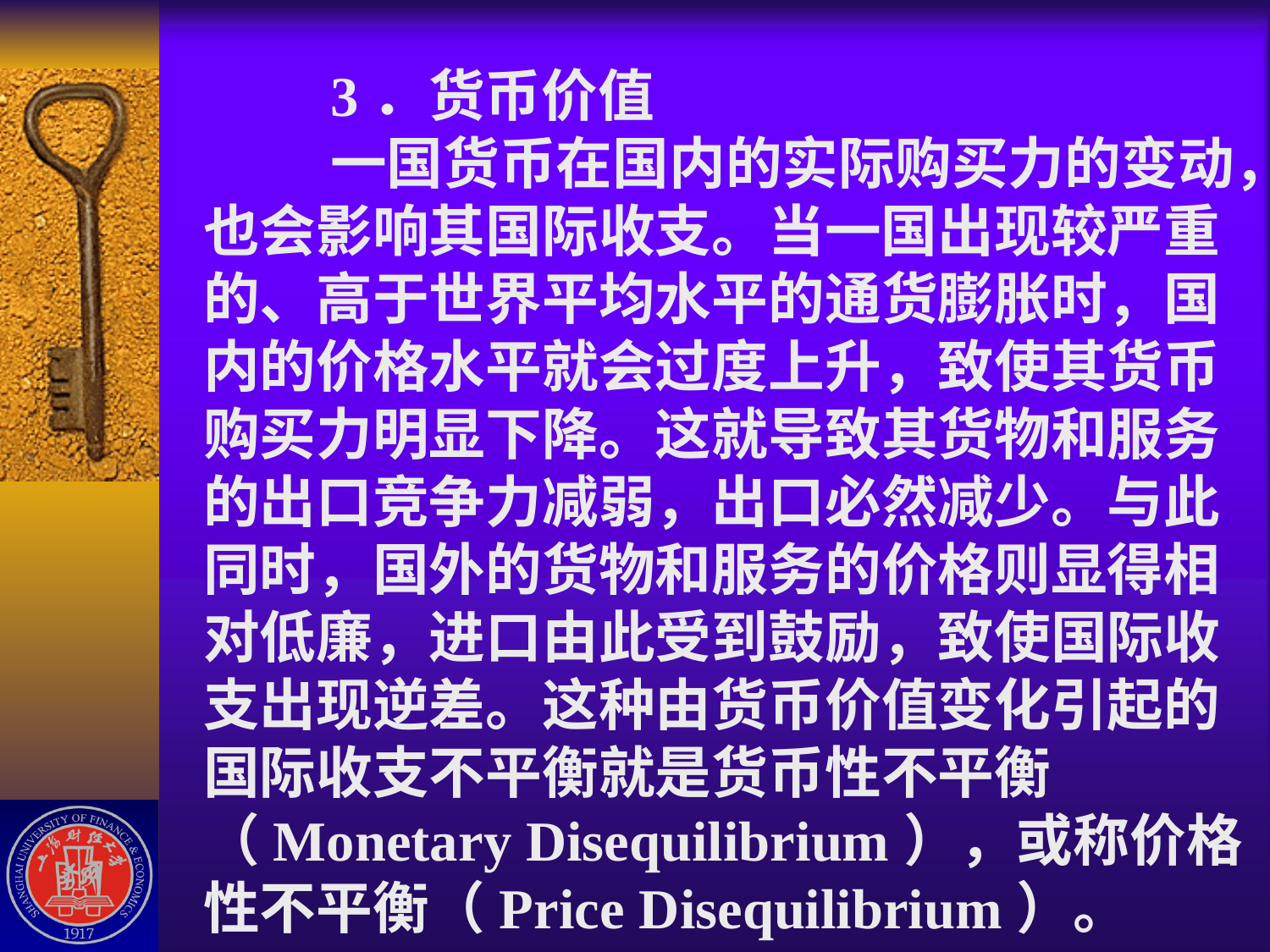

# 3．货币价值 一国货币在国内的实际购买力的变动，也会影响其国际收支。当一国出现较严重的、高于世界平均水平的通货膨胀时，国内的价格水平就会过度上升，致使其货币购买力明显下降。这就导致其货物和服务的出口竞争力减弱，出口必然减少。与此同时，国外的货物和服务的价格则显得相对低廉，进口由此受到鼓励，致使国际收支出现逆差。这种由货币价值变化引起的国际收支不平衡就是货币性不平衡（Monetary Disequilibrium），或称价格性不平衡（Price Disequilibrium）。